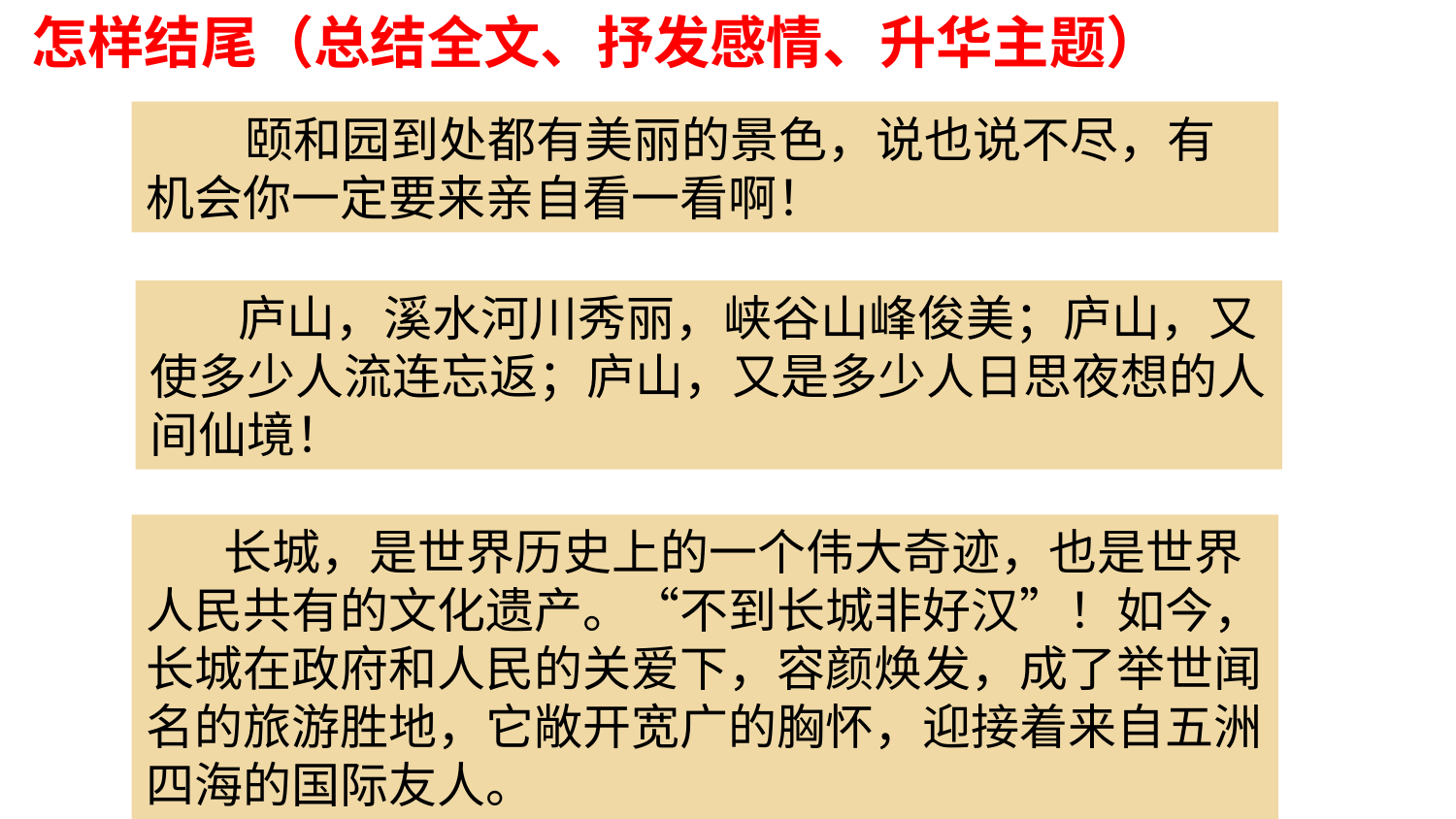

怎样结尾（总结全文、抒发感情、升华主题）
        颐和园到处都有美丽的景色，说也说不尽，有机会你一定要来亲自看一看啊！
       庐山，溪水河川秀丽，峡谷山峰俊美；庐山，又使多少人流连忘返；庐山，又是多少人日思夜想的人间仙境！
      长城，是世界历史上的一个伟大奇迹，也是世界人民共有的文化遗产。“不到长城非好汉”！如今，长城在政府和人民的关爱下，容颜焕发，成了举世闻名的旅游胜地，它敞开宽广的胸怀，迎接着来自五洲四海的国际友人。